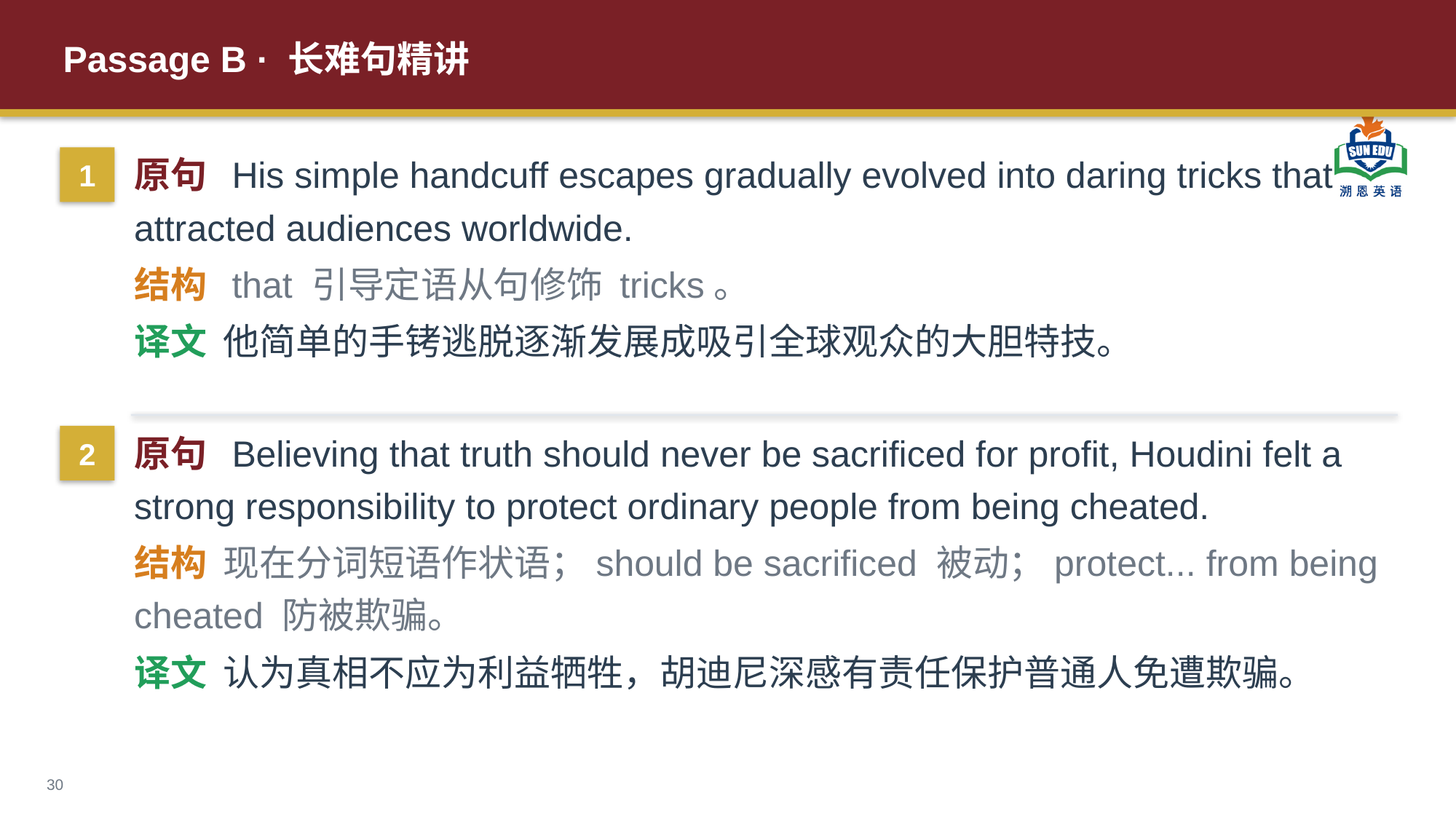

Passage B · 长难句精讲

原句  His simple handcuff escapes gradually evolved into daring tricks that attracted audiences worldwide.
结构  that 引导定语从句修饰 tricks。
译文  他简单的手铐逃脱逐渐发展成吸引全球观众的大胆特技。

1

原句  Believing that truth should never be sacrificed for profit, Houdini felt a strong responsibility to protect ordinary people from being cheated.
结构  现在分词短语作状语；should be sacrificed 被动；protect... from being cheated 防被欺骗。
译文  认为真相不应为利益牺牲，胡迪尼深感有责任保护普通人免遭欺骗。

2
30